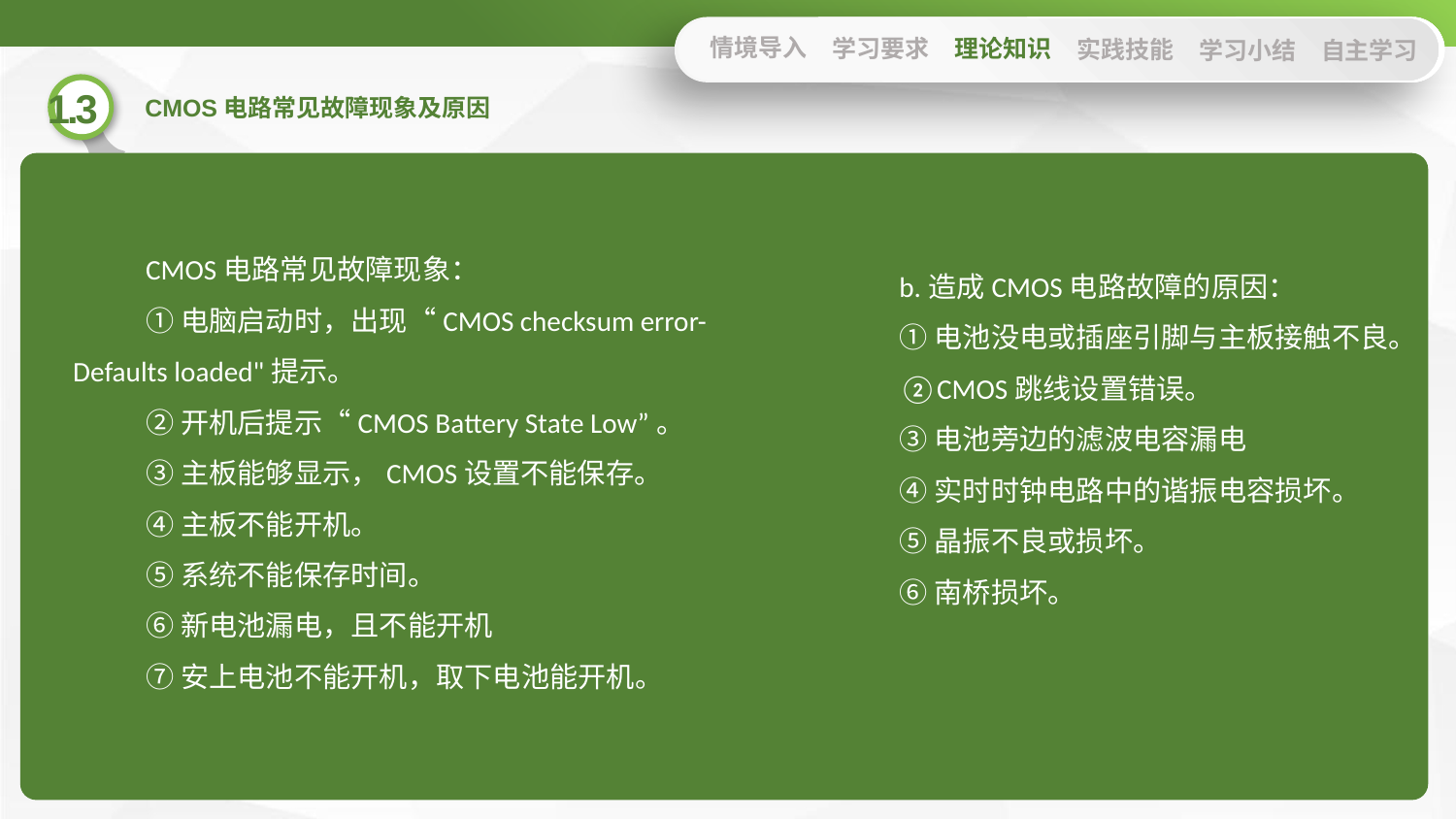

情境导入
学习要求
理论知识
实践技能
学习小结
自主学习
CMOS电路常见故障现象：
①电脑启动时，出现“CMOS checksum error-Defaults loaded"提示。
②开机后提示“CMOS Battery State Low”。
③主板能够显示，CMOS设置不能保存。
④主板不能开机。
⑤系统不能保存时间。
⑥新电池漏电，且不能开机
⑦安上电池不能开机，取下电池能开机。
b.造成CMOS电路故障的原因：
①电池没电或插座引脚与主板接触不良。
②CMOS跳线设置错误。
③电池旁边的滤波电容漏电
④实时时钟电路中的谐振电容损坏。
⑤晶振不良或损坏。
⑥南桥损坏。